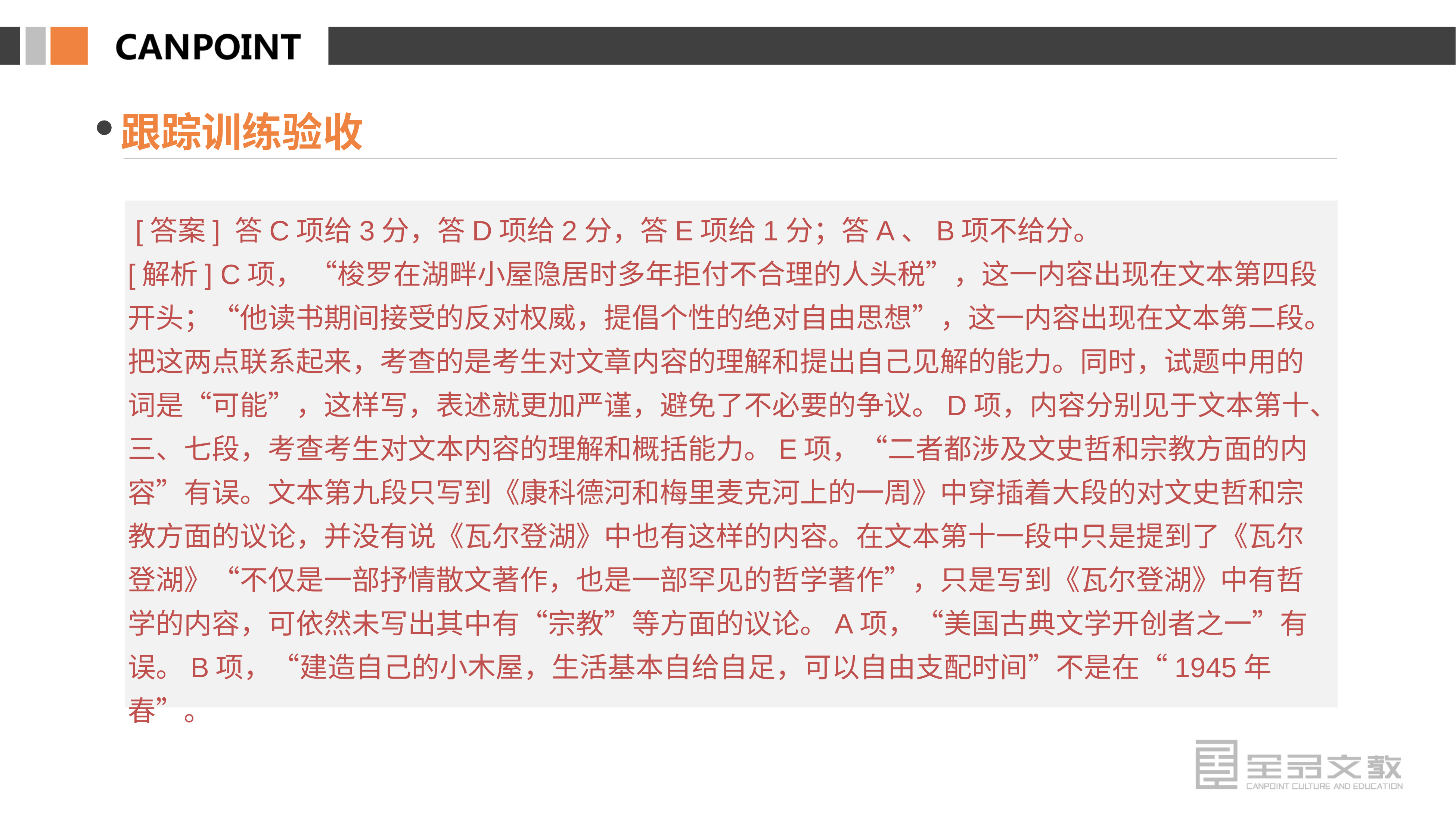

跟踪训练验收

 [答案] 答C项给3分，答D项给2分，答E项给1分；答A、B项不给分。
[解析] C项， “梭罗在湖畔小屋隐居时多年拒付不合理的人头税”，这一内容出现在文本第四段开头；“他读书期间接受的反对权威，提倡个性的绝对自由思想”，这一内容出现在文本第二段。把这两点联系起来，考查的是考生对文章内容的理解和提出自己见解的能力。同时，试题中用的词是“可能”，这样写，表述就更加严谨，避免了不必要的争议。D项，内容分别见于文本第十、三、七段，考查考生对文本内容的理解和概括能力。E项，“二者都涉及文史哲和宗教方面的内容”有误。文本第九段只写到《康科德河和梅里麦克河上的一周》中穿插着大段的对文史哲和宗教方面的议论，并没有说《瓦尔登湖》中也有这样的内容。在文本第十一段中只是提到了《瓦尔登湖》“不仅是一部抒情散文著作，也是一部罕见的哲学著作”，只是写到《瓦尔登湖》中有哲学的内容，可依然未写出其中有“宗教”等方面的议论。A项，“美国古典文学开创者之一”有误。B项，“建造自己的小木屋，生活基本自给自足，可以自由支配时间”不是在“1945年春”。